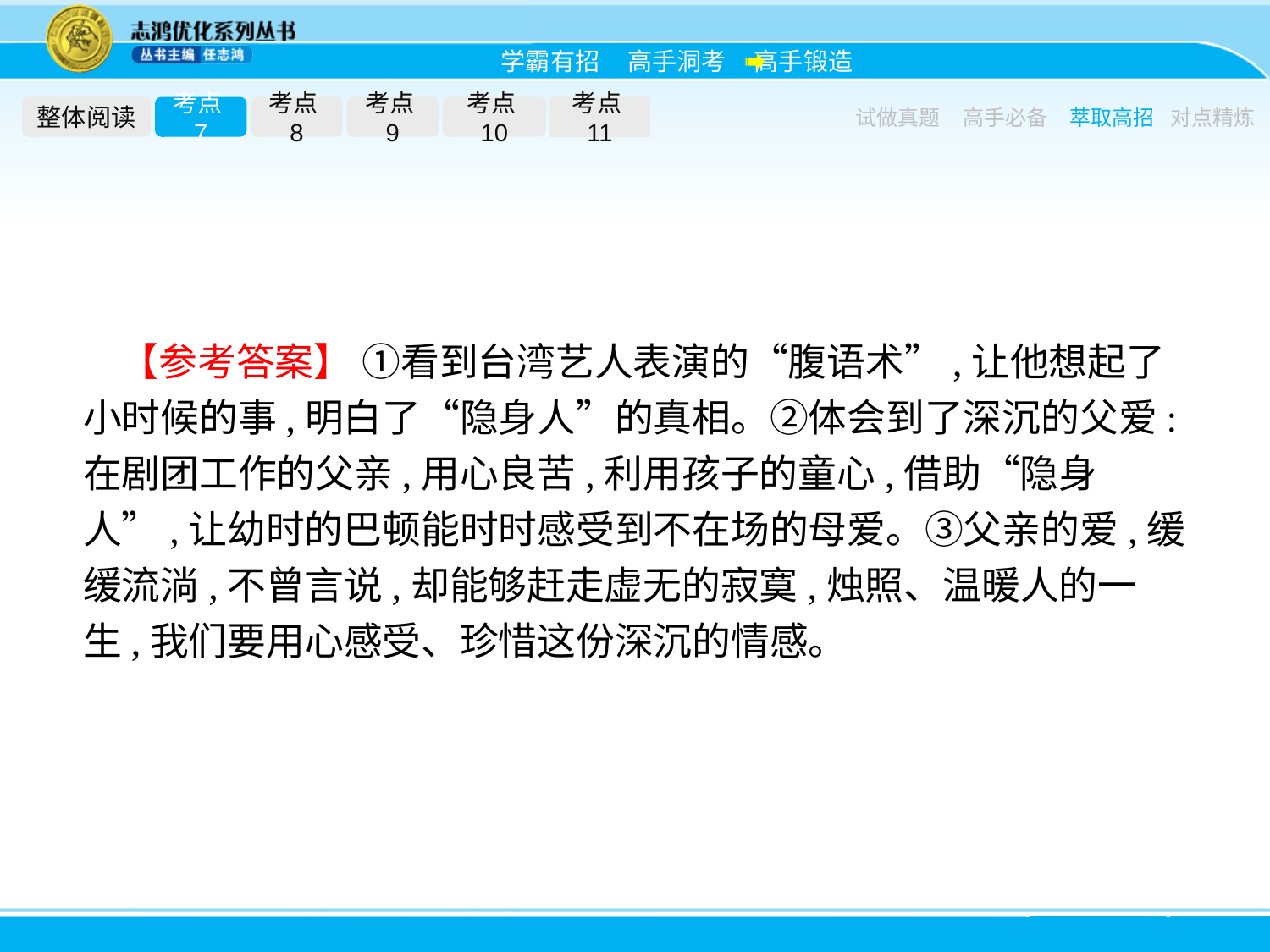

整体阅读
考点7
考点8
考点9
考点10
考点11
试做真题
高手必备
萃取高招
对点精炼
【参考答案】 ①看到台湾艺人表演的“腹语术”,让他想起了小时候的事,明白了“隐身人”的真相。②体会到了深沉的父爱:在剧团工作的父亲,用心良苦,利用孩子的童心,借助“隐身人”,让幼时的巴顿能时时感受到不在场的母爱。③父亲的爱,缓缓流淌,不曾言说,却能够赶走虚无的寂寞,烛照、温暖人的一生,我们要用心感受、珍惜这份深沉的情感。